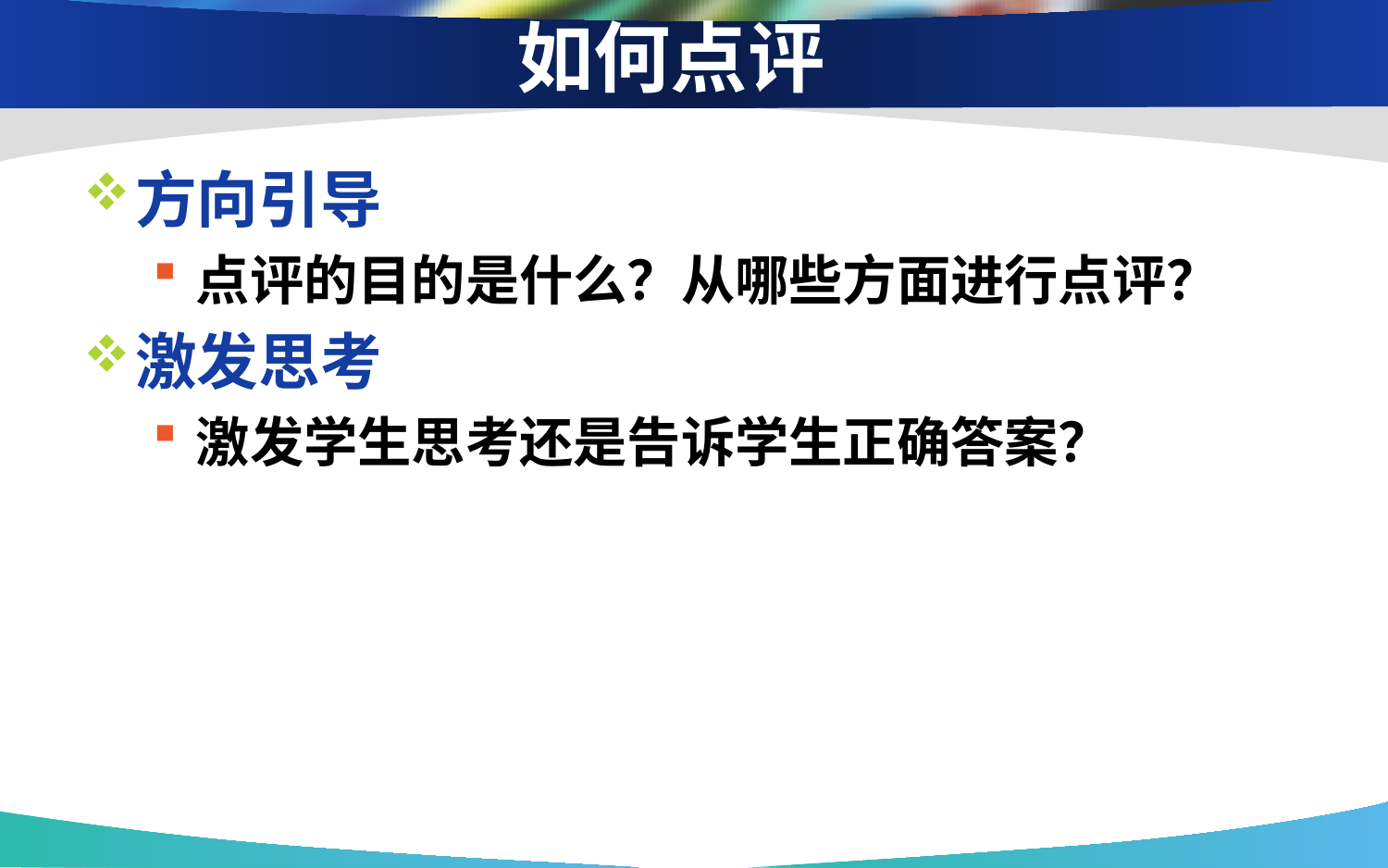

# 如何点评
方向引导
点评的目的是什么？从哪些方面进行点评？
激发思考
激发学生思考还是告诉学生正确答案？